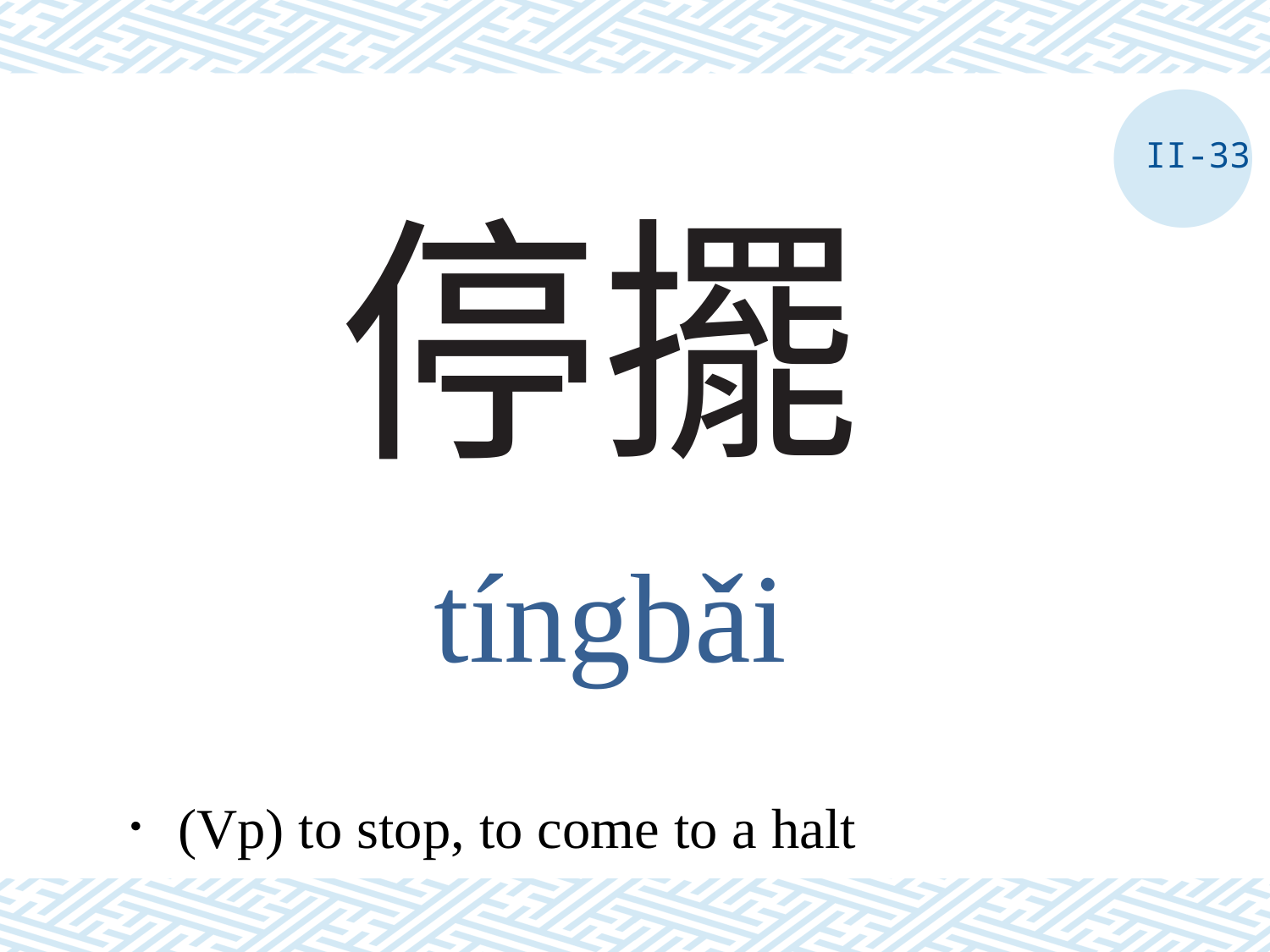

II-33

# 停擺
tíngbǎi
．(Vp) to stop, to come to a halt